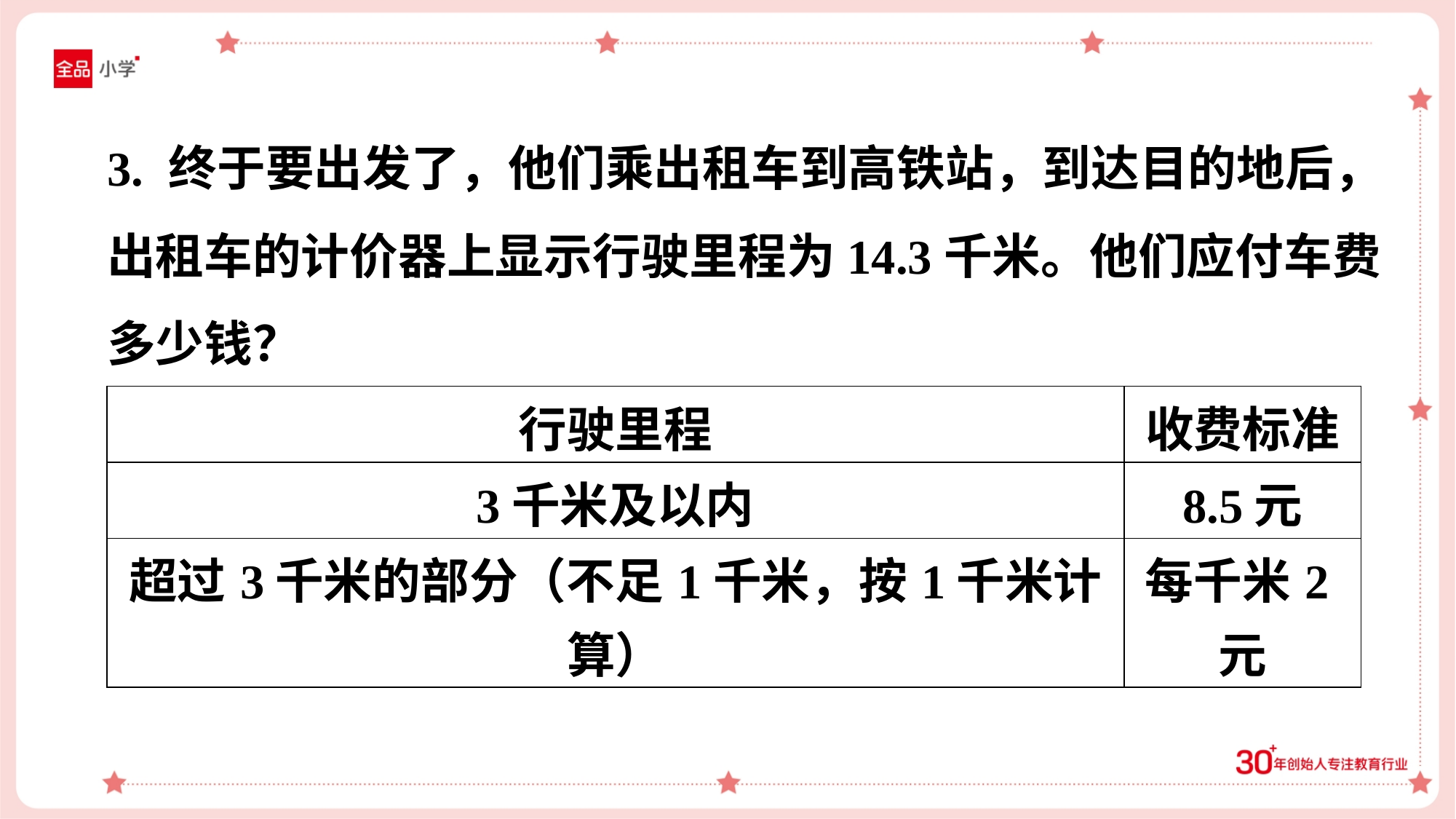

3. 终于要出发了，他们乘出租车到高铁站，到达目的地后，
出租车的计价器上显示行驶里程为14.3千米。他们应付车费
多少钱？
| 行驶里程 | 收费标准 |
| --- | --- |
| 3千米及以内 | 8.5元 |
| 超过3千米的部分（不足1千米，按1千米计算） | 每千米2元 |